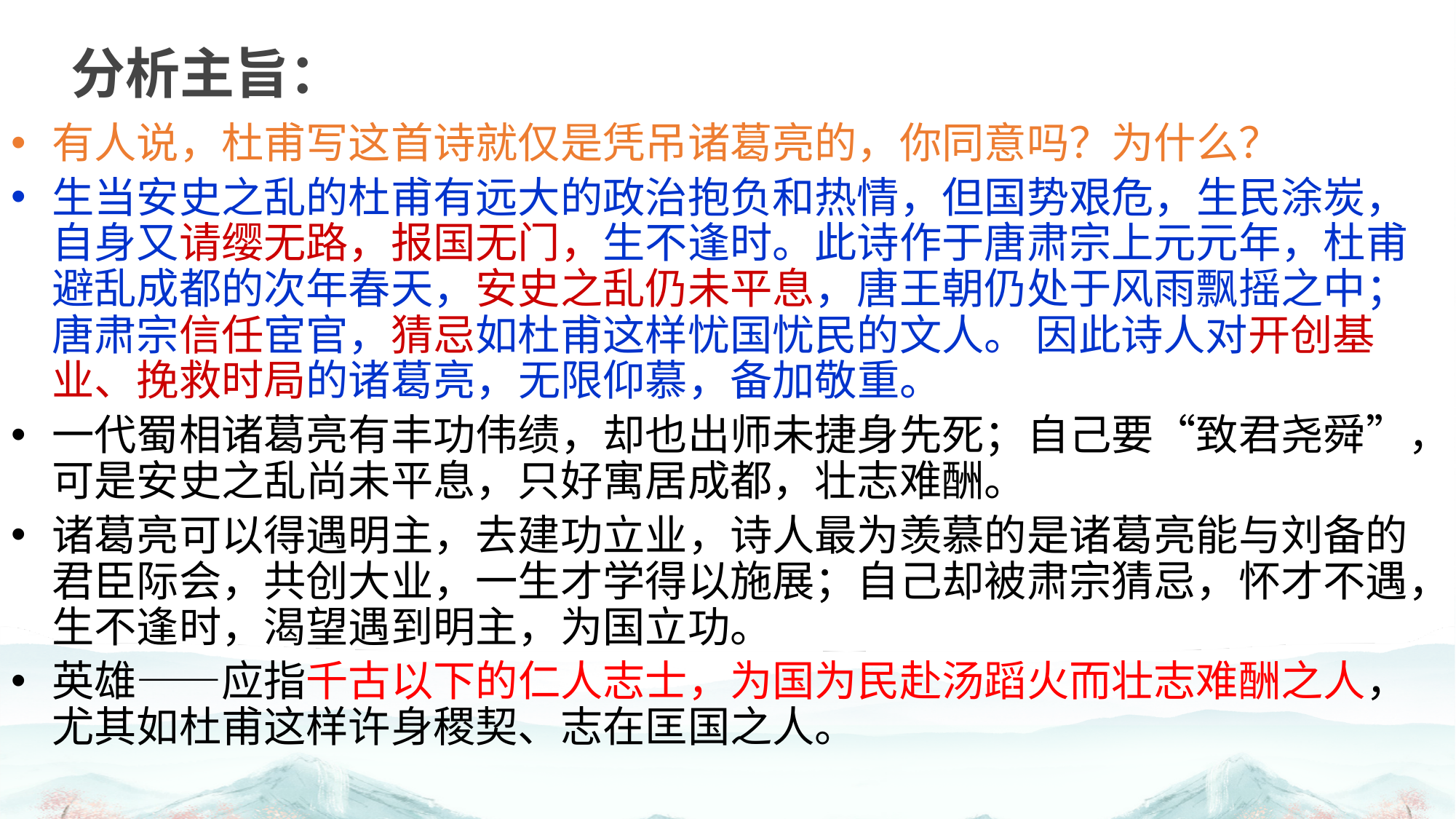

#
分析主旨：
有人说，杜甫写这首诗就仅是凭吊诸葛亮的，你同意吗？为什么？
生当安史之乱的杜甫有远大的政治抱负和热情，但国势艰危，生民涂炭，自身又请缨无路，报国无门，生不逢时。此诗作于唐肃宗上元元年，杜甫避乱成都的次年春天，安史之乱仍未平息，唐王朝仍处于风雨飘摇之中；唐肃宗信任宦官，猜忌如杜甫这样忧国忧民的文人。 因此诗人对开创基业、挽救时局的诸葛亮，无限仰慕，备加敬重。
一代蜀相诸葛亮有丰功伟绩，却也出师未捷身先死；自己要“致君尧舜”，可是安史之乱尚未平息，只好寓居成都，壮志难酬。
诸葛亮可以得遇明主，去建功立业，诗人最为羡慕的是诸葛亮能与刘备的君臣际会，共创大业，一生才学得以施展；自己却被肃宗猜忌，怀才不遇，生不逢时，渴望遇到明主，为国立功。
英雄——应指千古以下的仁人志士，为国为民赴汤蹈火而壮志难酬之人，尤其如杜甫这样许身稷契、志在匡国之人。